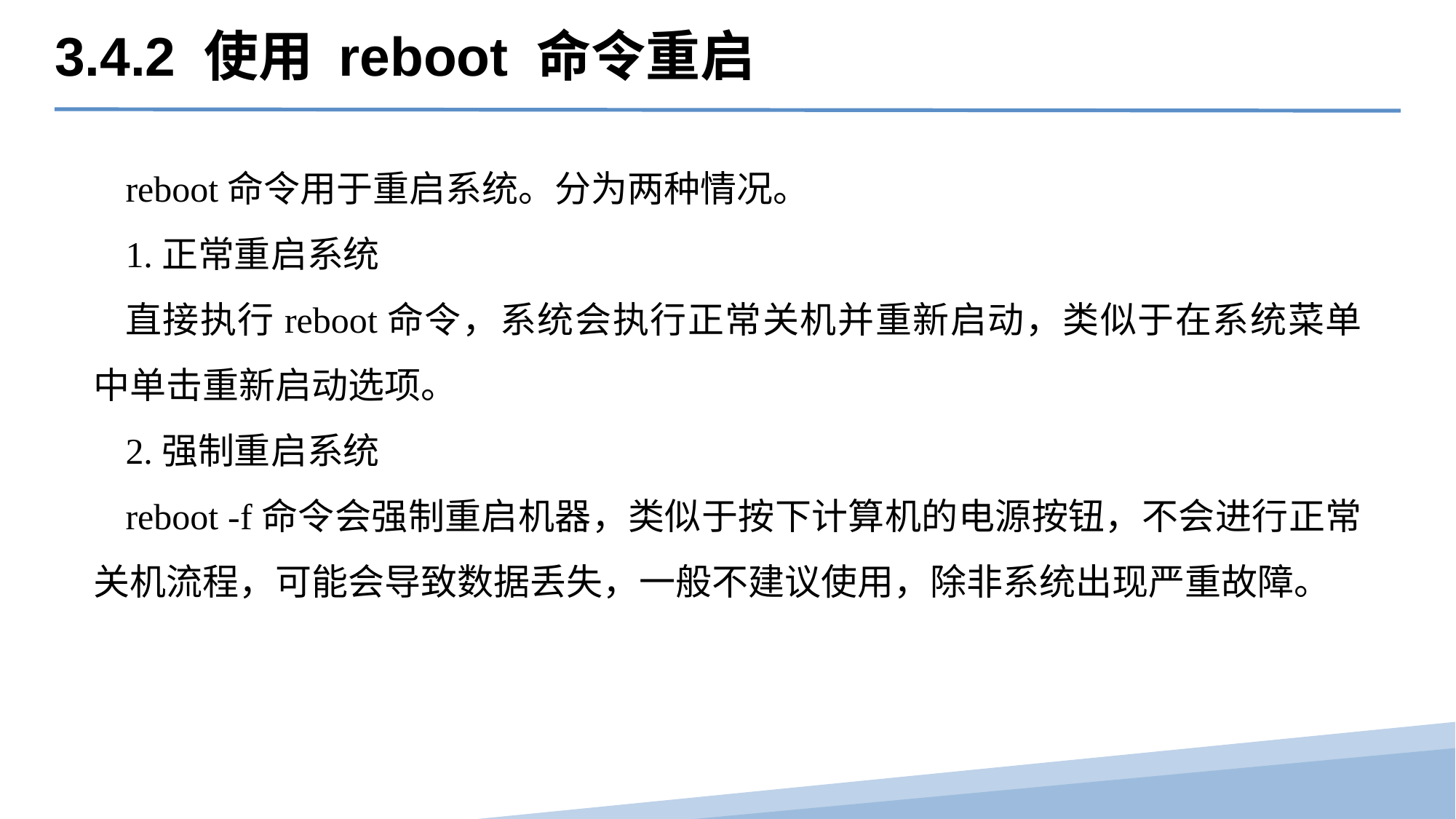

3.4.2 使用 reboot 命令重启
reboot命令用于重启系统。分为两种情况。
1.正常重启系统
直接执行reboot命令，系统会执行正常关机并重新启动，类似于在系统菜单中单击重新启动选项。
2.强制重启系统
reboot -f命令会强制重启机器，类似于按下计算机的电源按钮，不会进行正常关机流程，可能会导致数据丢失，一般不建议使用，除非系统出现严重故障。